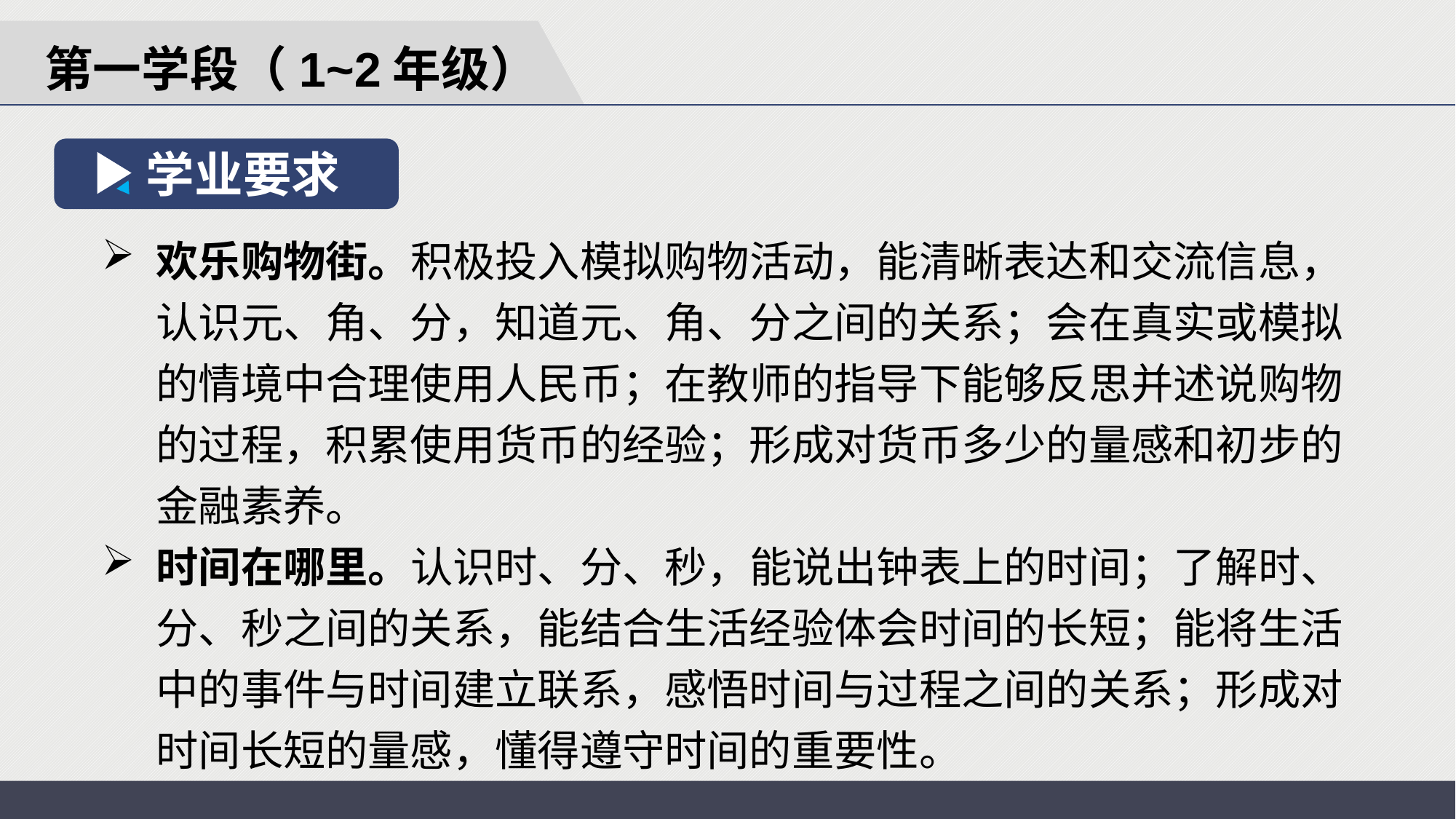

第一学段（1~2年级）
学业要求

欢乐购物街。积极投入模拟购物活动，能清晰表达和交流信息，认识元、角、分，知道元、角、分之间的关系；会在真实或模拟的情境中合理使用人民币；在教师的指导下能够反思并述说购物的过程，积累使用货币的经验；形成对货币多少的量感和初步的金融素养。
时间在哪里。认识时、分、秒，能说出钟表上的时间；了解时、分、秒之间的关系，能结合生活经验体会时间的长短；能将生活中的事件与时间建立联系，感悟时间与过程之间的关系；形成对时间长短的量感，懂得遵守时间的重要性。